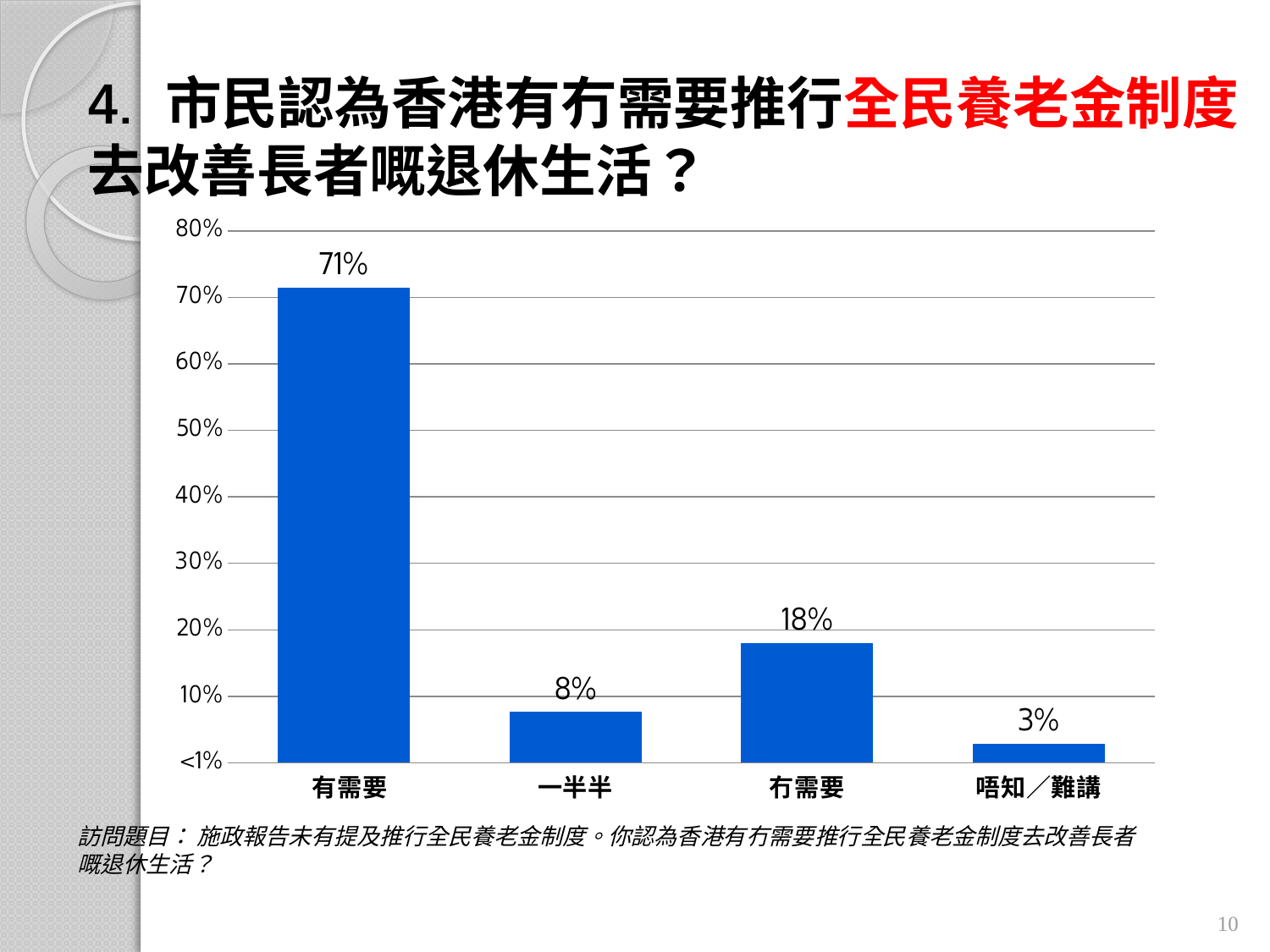

# 4. 市民認為香港有冇需要推行全民養老金制度去改善長者嘅退休生活？

### Chart

| Category | 欄1 |
|---|---|
|  有需要 | 0.714883463310462 |
| 一半半 | 0.07639545942979142 |
| 冇需要 | 0.17974679662882406 |
| 唔知／難講 | 0.028974280630923308 |
訪問題目： 施政報告未有提及推行全民養老金制度。你認為香港有冇需要推行全民養老金制度去改善長者嘅退休生活？
10